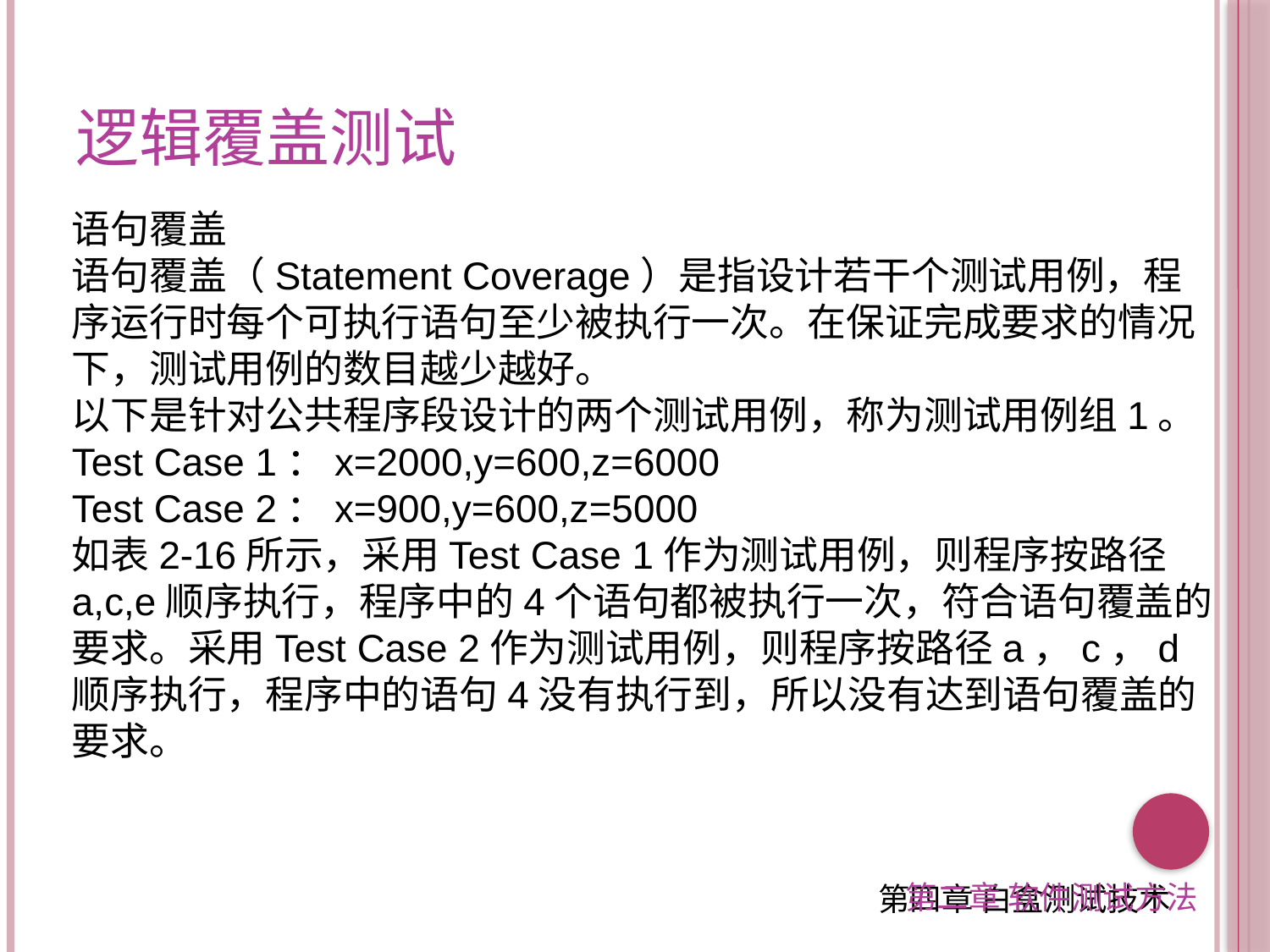

逻辑覆盖测试
语句覆盖
语句覆盖（Statement Coverage）是指设计若干个测试用例，程序运行时每个可执行语句至少被执行一次。在保证完成要求的情况下，测试用例的数目越少越好。
以下是针对公共程序段设计的两个测试用例，称为测试用例组1。
Test Case 1：x=2000,y=600,z=6000
Test Case 2：x=900,y=600,z=5000
如表2-16所示，采用Test Case 1作为测试用例，则程序按路径a,c,e顺序执行，程序中的4个语句都被执行一次，符合语句覆盖的要求。采用Test Case 2作为测试用例，则程序按路径a，c，d顺序执行，程序中的语句4没有执行到，所以没有达到语句覆盖的要求。
第二章 软件测试方法